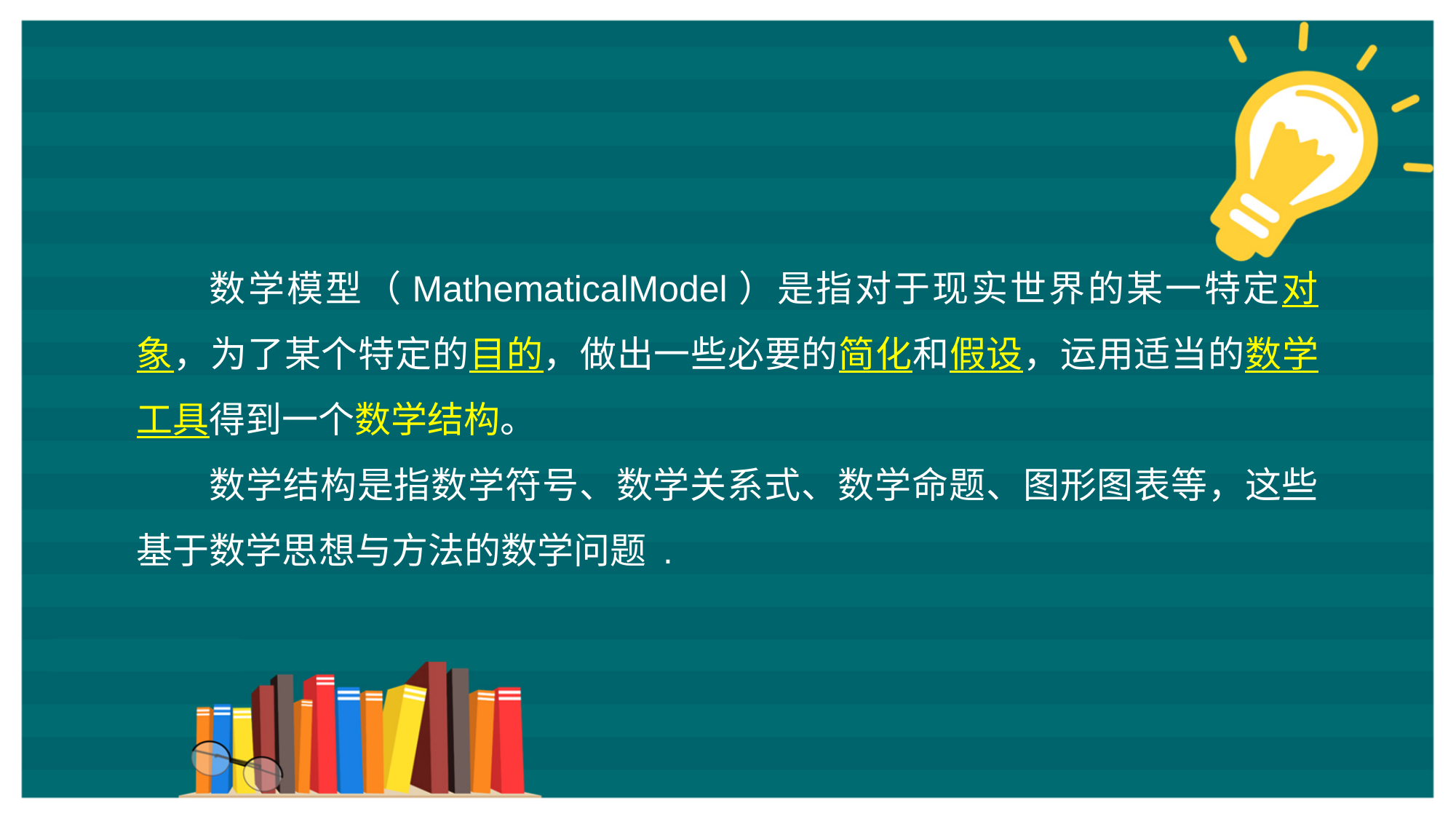

数学模型（MathematicalModel）是指对于现实世界的某一特定对象，为了某个特定的目的，做出一些必要的简化和假设，运用适当的数学工具得到一个数学结构。
数学结构是指数学符号、数学关系式、数学命题、图形图表等，这些基于数学思想与方法的数学问题 .